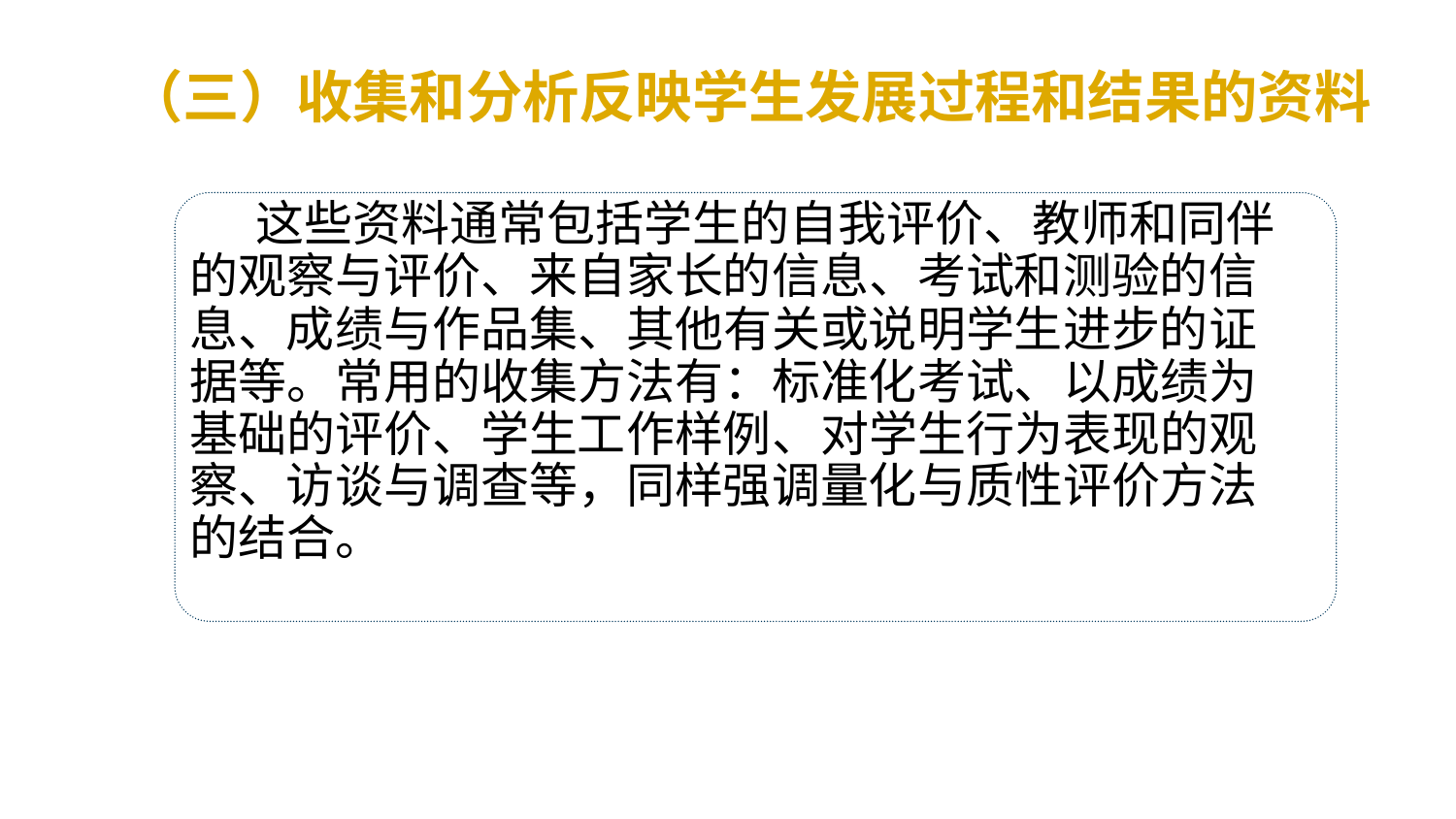

（三）收集和分析反映学生发展过程和结果的资料

     这些资料通常包括学生的自我评价、教师和同伴的观察与评价、来自家长的信息、考试和测验的信息、成绩与作品集、其他有关或说明学生进步的证据等。常用的收集方法有：标准化考试、以成绩为基础的评价、学生工作样例、对学生行为表现的观察、访谈与调查等，同样强调量化与质性评价方法的结合。